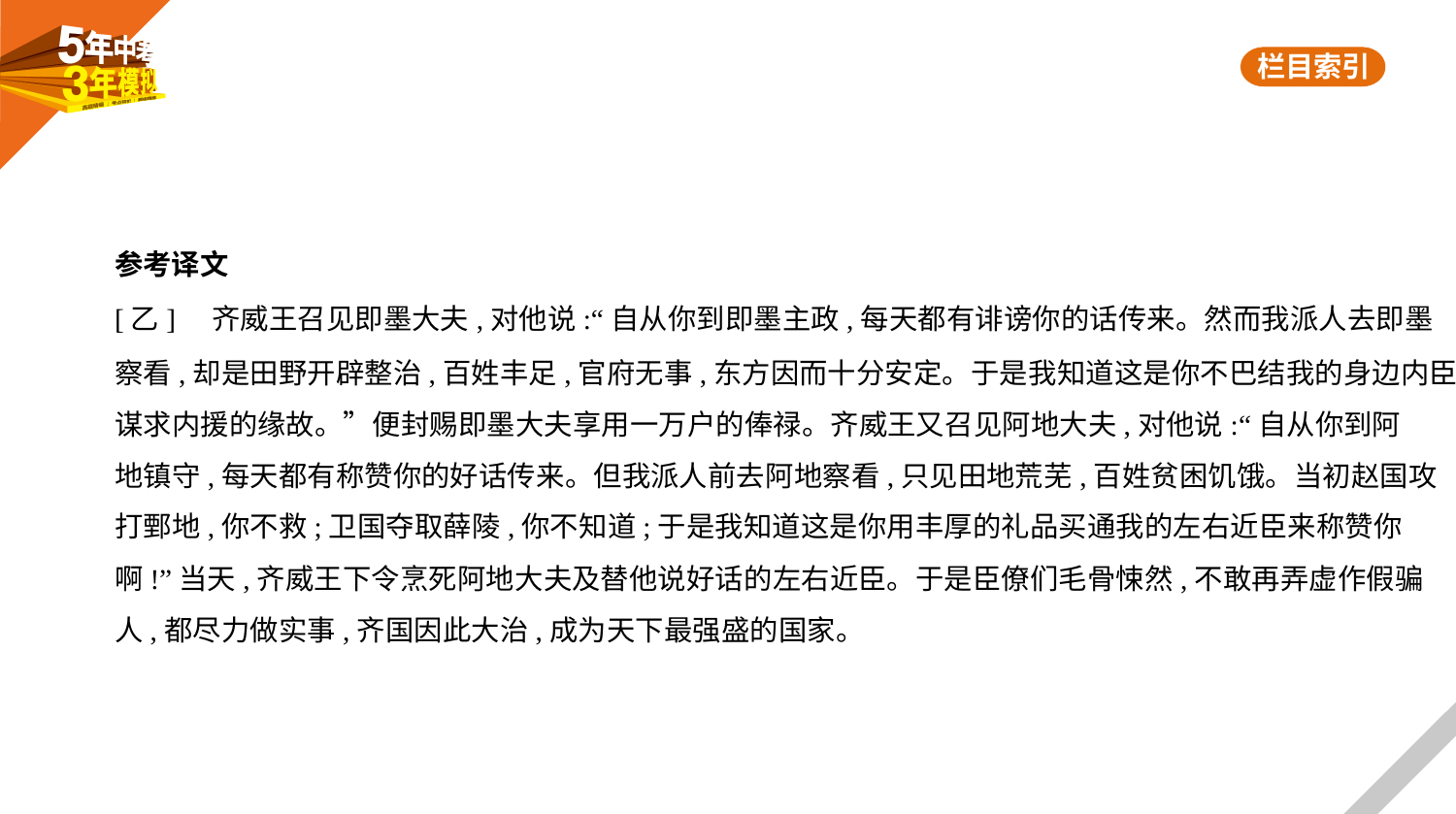

参考译文
[乙]    齐威王召见即墨大夫,对他说:“自从你到即墨主政,每天都有诽谤你的话传来。然而我派人去即墨
察看,却是田野开辟整治,百姓丰足,官府无事,东方因而十分安定。于是我知道这是你不巴结我的身边内臣
谋求内援的缘故。”便封赐即墨大夫享用一万户的俸禄。齐威王又召见阿地大夫,对他说:“自从你到阿
地镇守,每天都有称赞你的好话传来。但我派人前去阿地察看,只见田地荒芜,百姓贫困饥饿。当初赵国攻
打鄄地,你不救;卫国夺取薛陵,你不知道;于是我知道这是你用丰厚的礼品买通我的左右近臣来称赞你
啊!”当天,齐威王下令烹死阿地大夫及替他说好话的左右近臣。于是臣僚们毛骨悚然,不敢再弄虚作假骗
人,都尽力做实事,齐国因此大治,成为天下最强盛的国家。